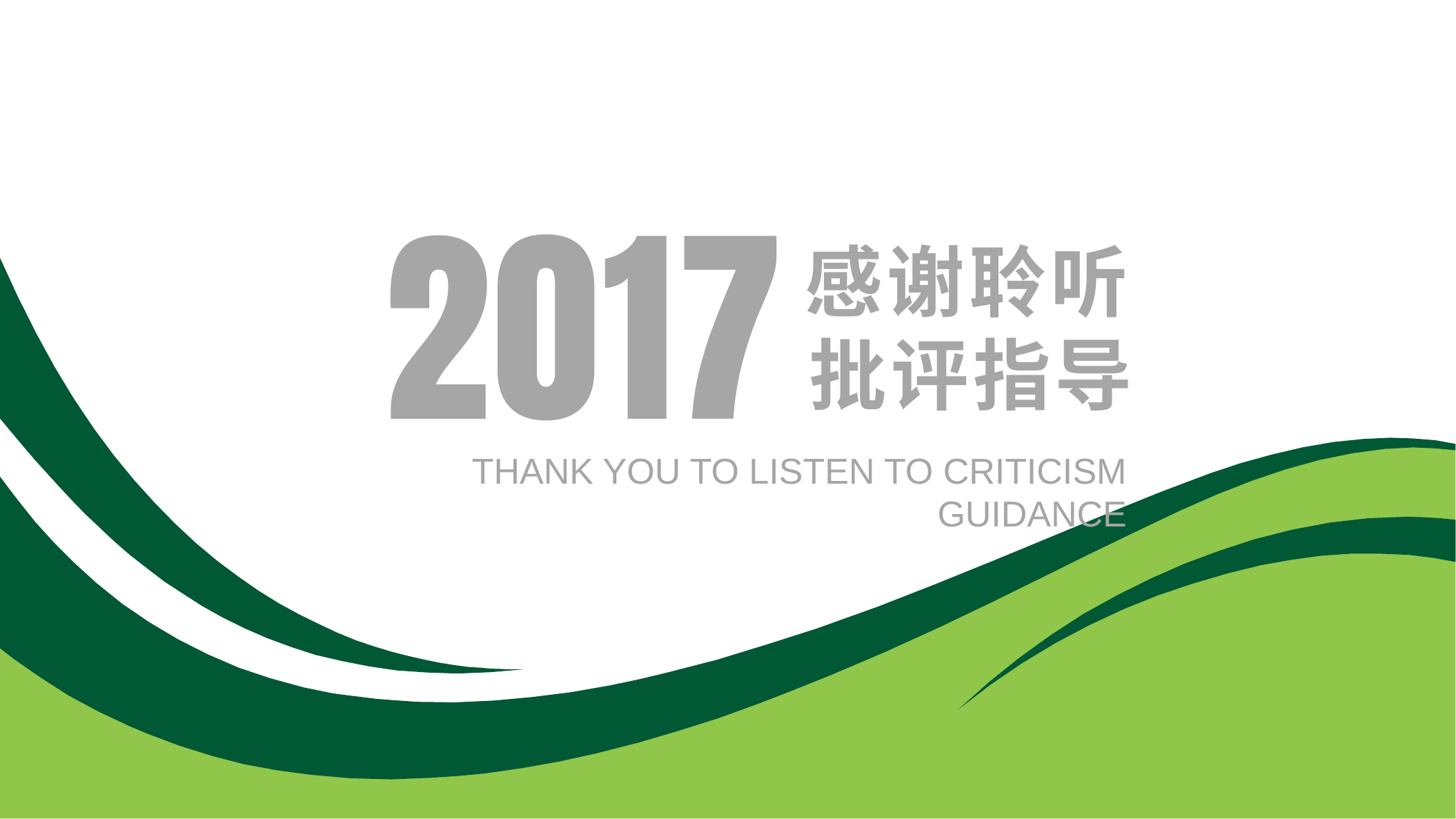

2017
感谢聆听批评指导

Thank you to listen to criticism guidance